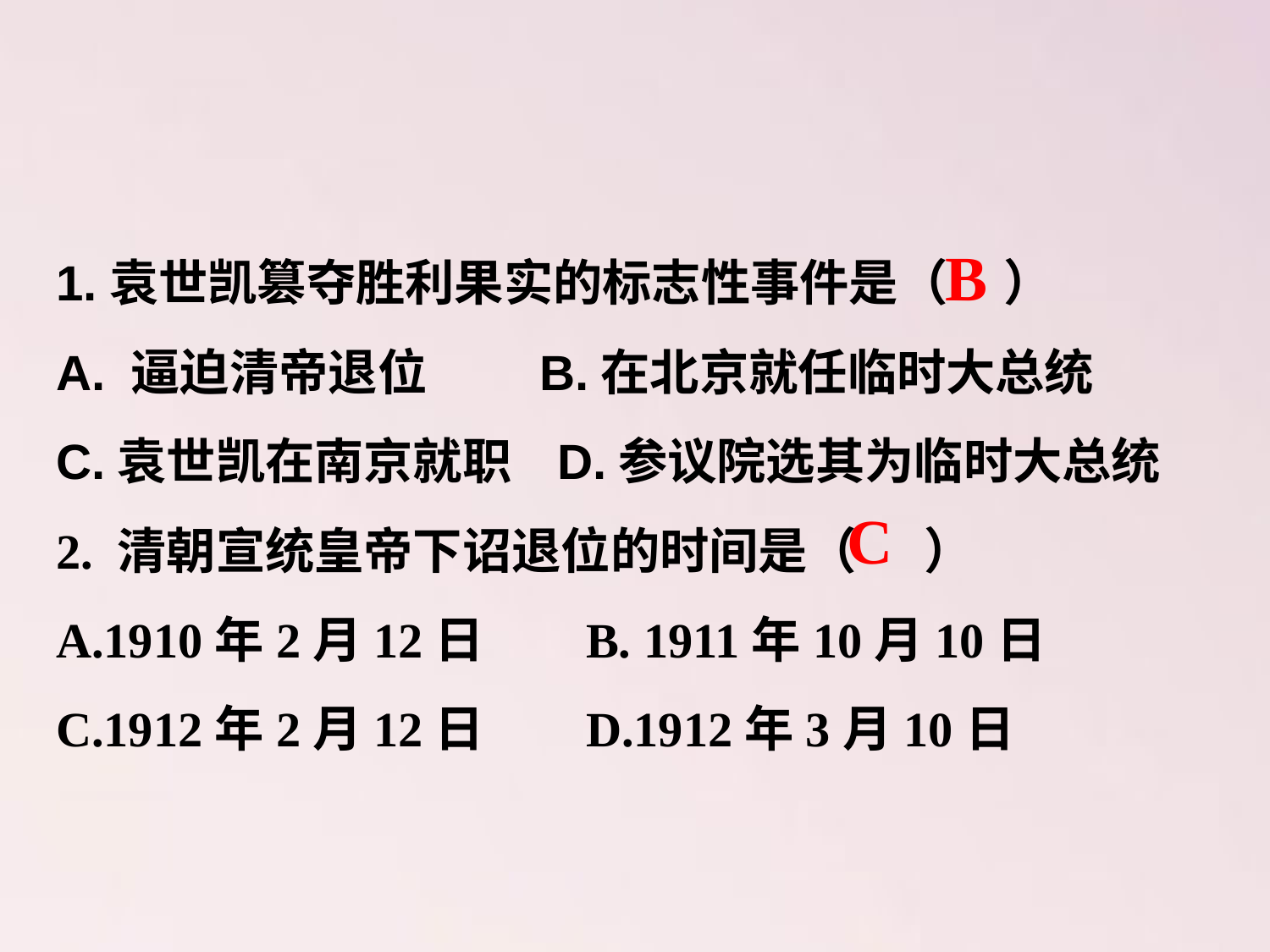

1.袁世凯篡夺胜利果实的标志性事件是（     ）
A. 逼迫清帝退位         B.在北京就任临时大总统
C.袁世凯在南京就职   D.参议院选其为临时大总统
2. 清朝宣统皇帝下诏退位的时间是（      ）
A.1910年2月12日        B. 1911年10月10日
C.1912年2月12日        D.1912年3月10日
  B
  C